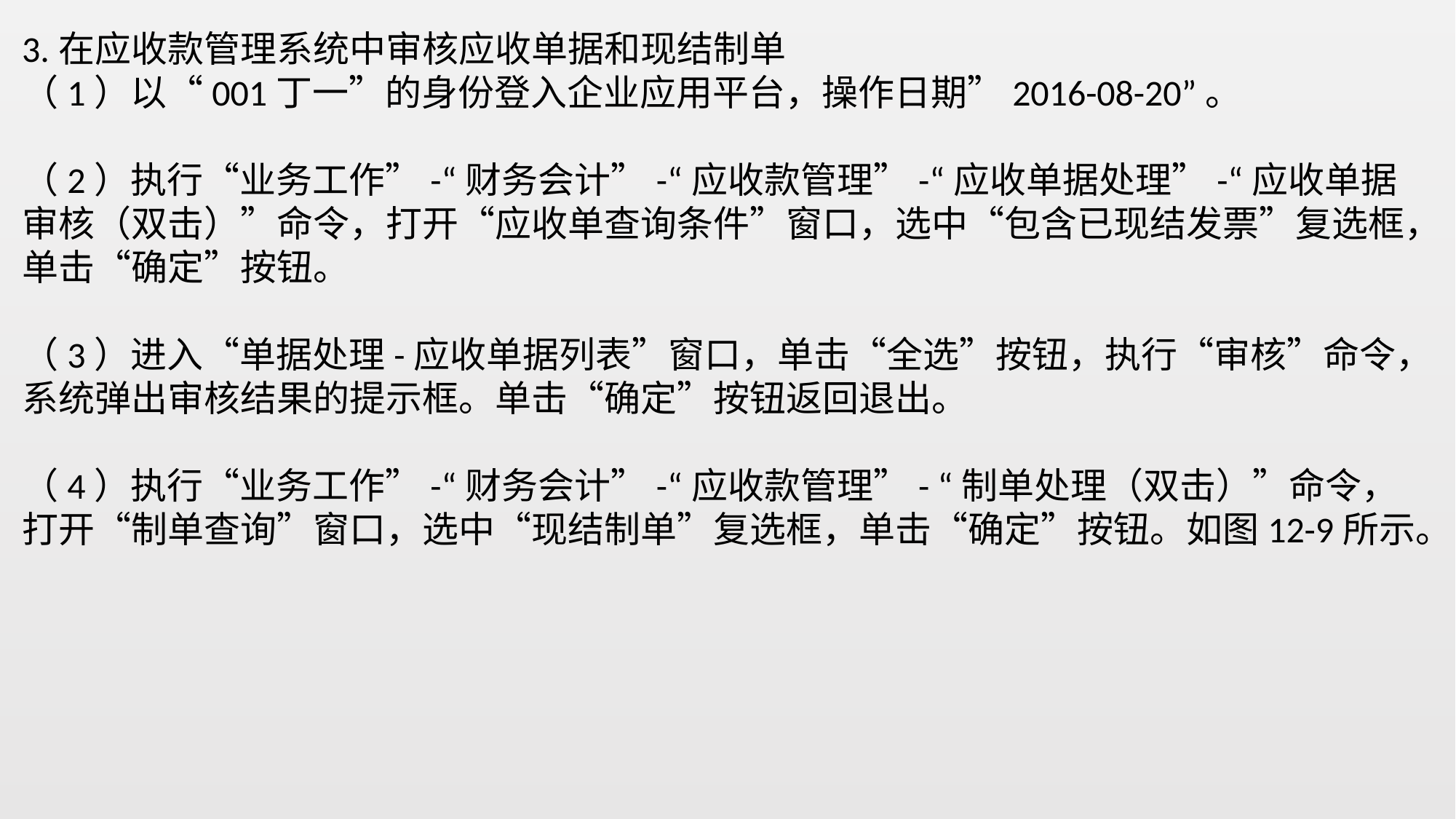

3.在应收款管理系统中审核应收单据和现结制单
（1）以“001丁一”的身份登入企业应用平台，操作日期”2016-08-20”。

（2）执行“业务工作”-“财务会计”-“应收款管理”-“应收单据处理”-“应收单据审核（双击）”命令，打开“应收单查询条件”窗口，选中“包含已现结发票”复选框，单击“确定”按钮。

（3）进入“单据处理-应收单据列表”窗口，单击“全选”按钮，执行“审核”命令，系统弹出审核结果的提示框。单击“确定”按钮返回退出。

（4）执行“业务工作”-“财务会计”-“应收款管理”- “制单处理（双击）”命令，打开“制单查询”窗口，选中“现结制单”复选框，单击“确定”按钮。如图12-9所示。